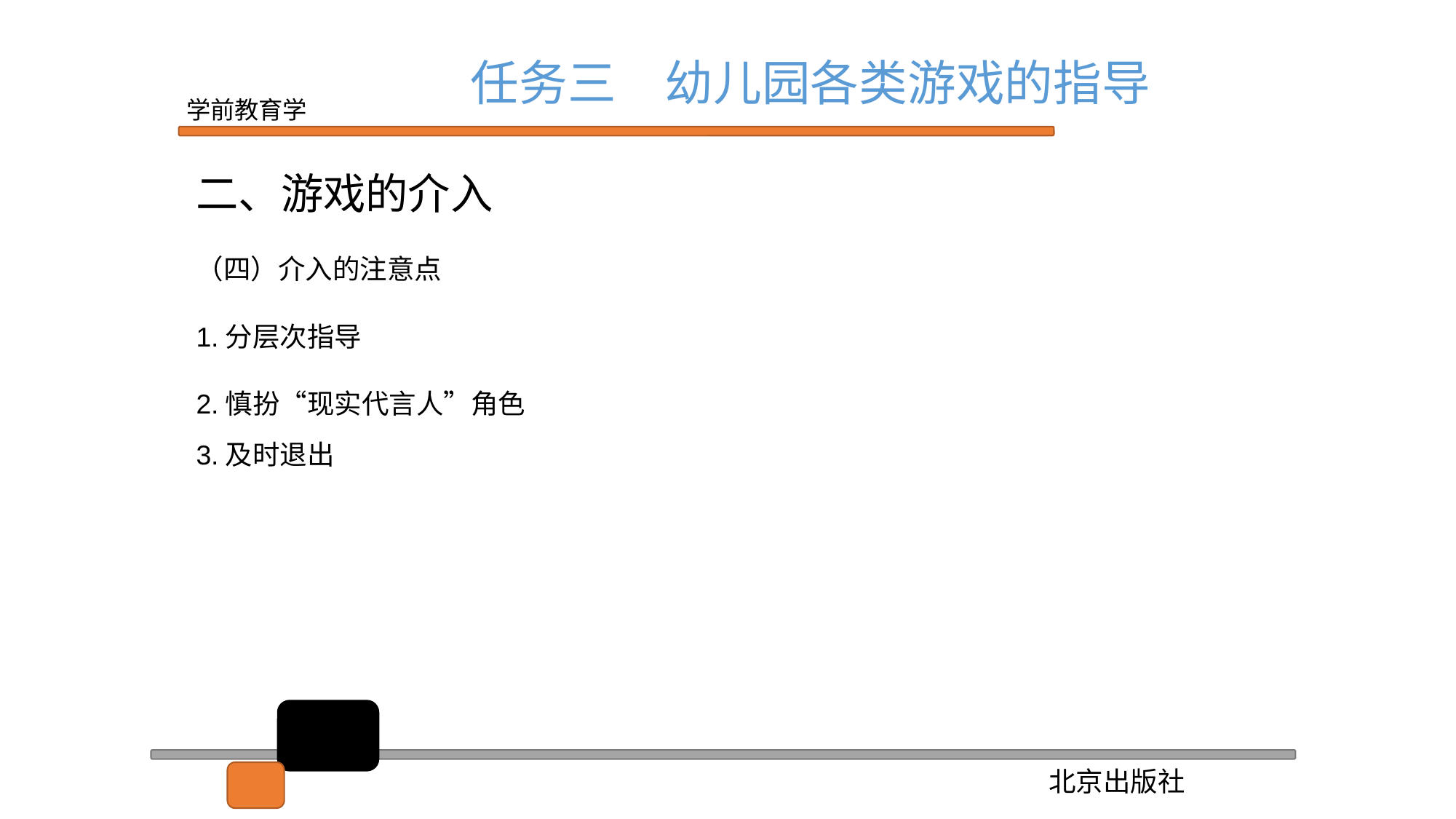

任务三　幼儿园各类游戏的指导
二、游戏的介入
（四）介入的注意点
1.分层次指导
2.慎扮“现实代言人”角色
3.及时退出